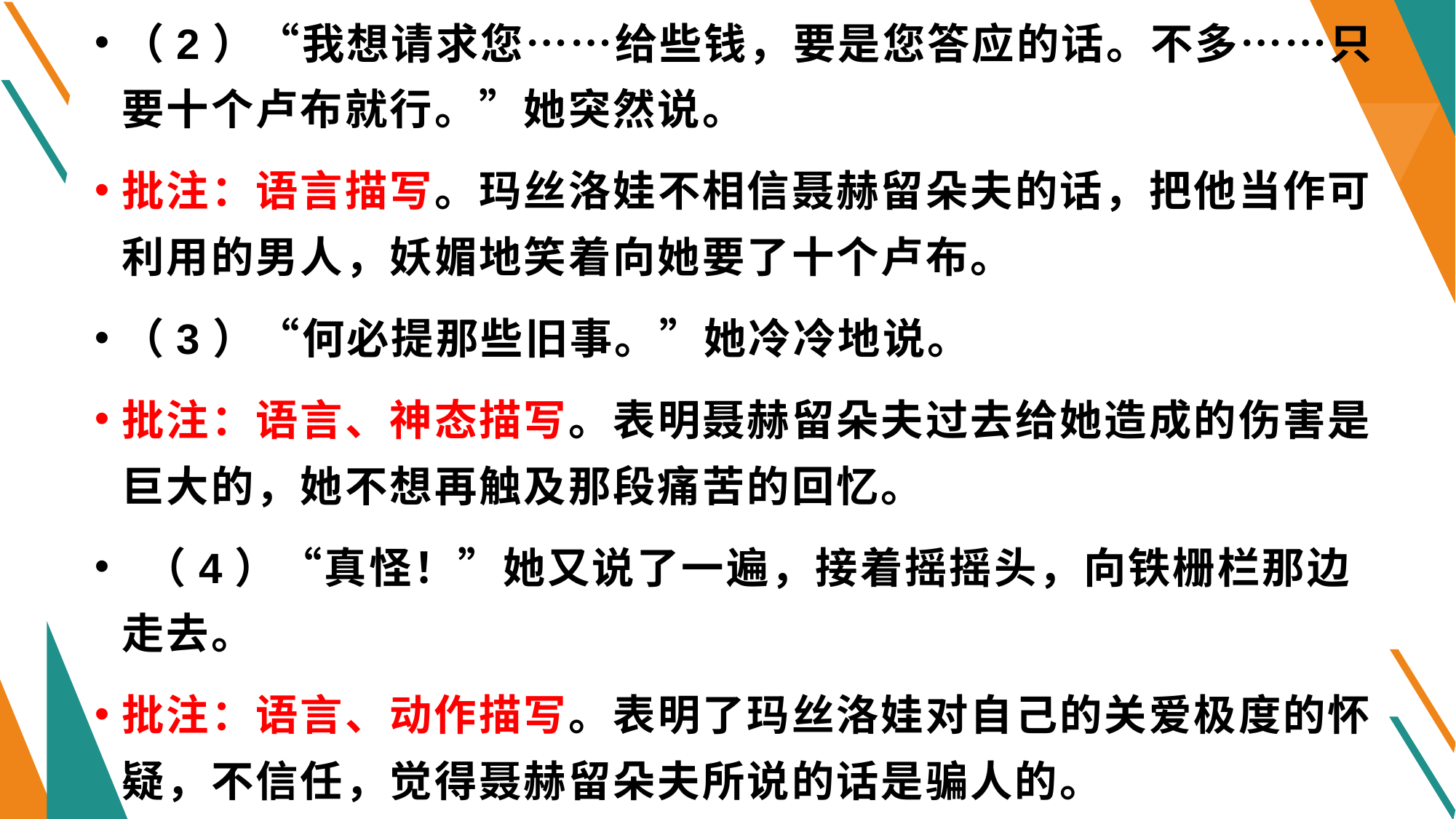

（2）“我想请求您……给些钱，要是您答应的话。不多……只要十个卢布就行。”她突然说。
批注：语言描写。玛丝洛娃不相信聂赫留朵夫的话，把他当作可利用的男人，妖媚地笑着向她要了十个卢布。
（3）“何必提那些旧事。”她冷冷地说。
批注：语言、神态描写。表明聂赫留朵夫过去给她造成的伤害是巨大的，她不想再触及那段痛苦的回忆。
 （4）“真怪！”她又说了一遍，接着摇摇头，向铁栅栏那边走去。
批注：语言、动作描写。表明了玛丝洛娃对自己的关爱极度的怀疑，不信任，觉得聂赫留朵夫所说的话是骗人的。